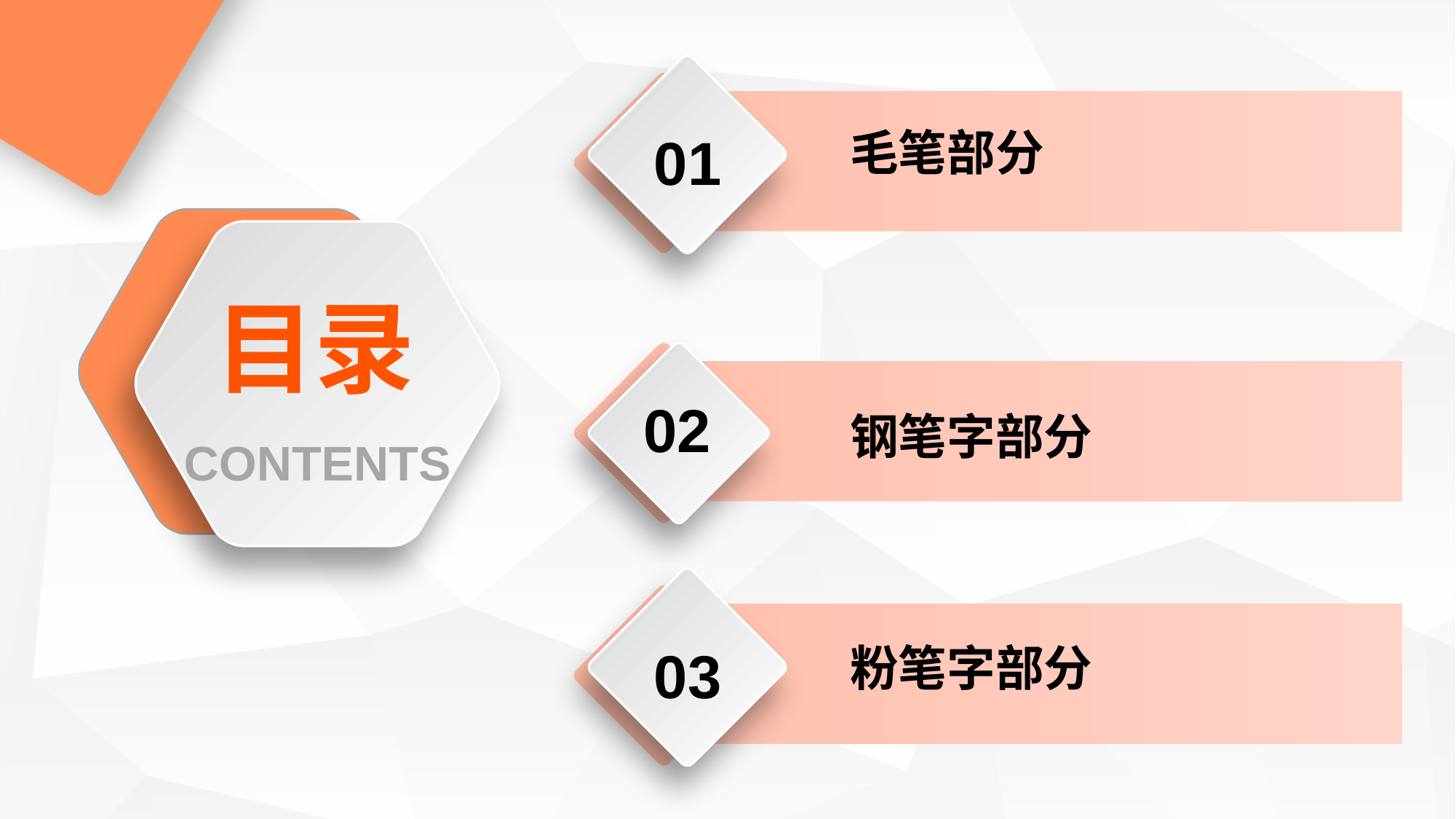

毛笔部分
01

目录

02
钢笔字部分
CONTENTS

03
粉笔字部分